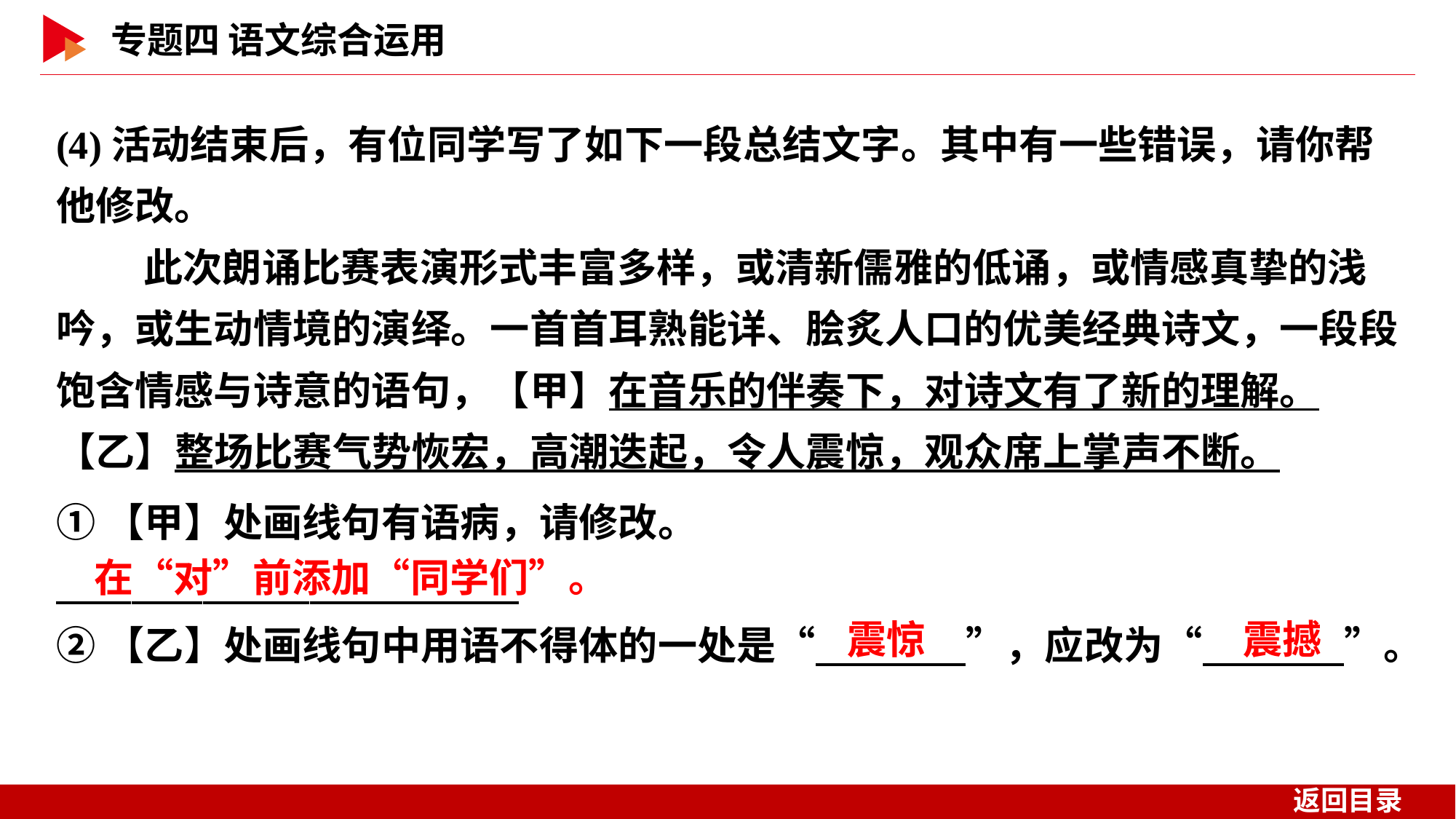

(4)活动结束后，有位同学写了如下一段总结文字。其中有一些错误，请你帮他修改。
     此次朗诵比赛表演形式丰富多样，或清新儒雅的低诵，或情感真挚的浅吟，或生动情境的演绎。一首首耳熟能详、脍炙人口的优美经典诗文，一段段饱含情感与诗意的语句，【甲】在音乐的伴奏下，对诗文有了新的理解。【乙】整场比赛气势恢宏，高潮迭起，令人震惊，观众席上掌声不断。
①【甲】处画线句有语病，请修改。
　                                          　 _
②【乙】处画线句中用语不得体的一处是“　        　”，应改为“　       　”。
在“对”前添加“同学们”。
震惊
震撼